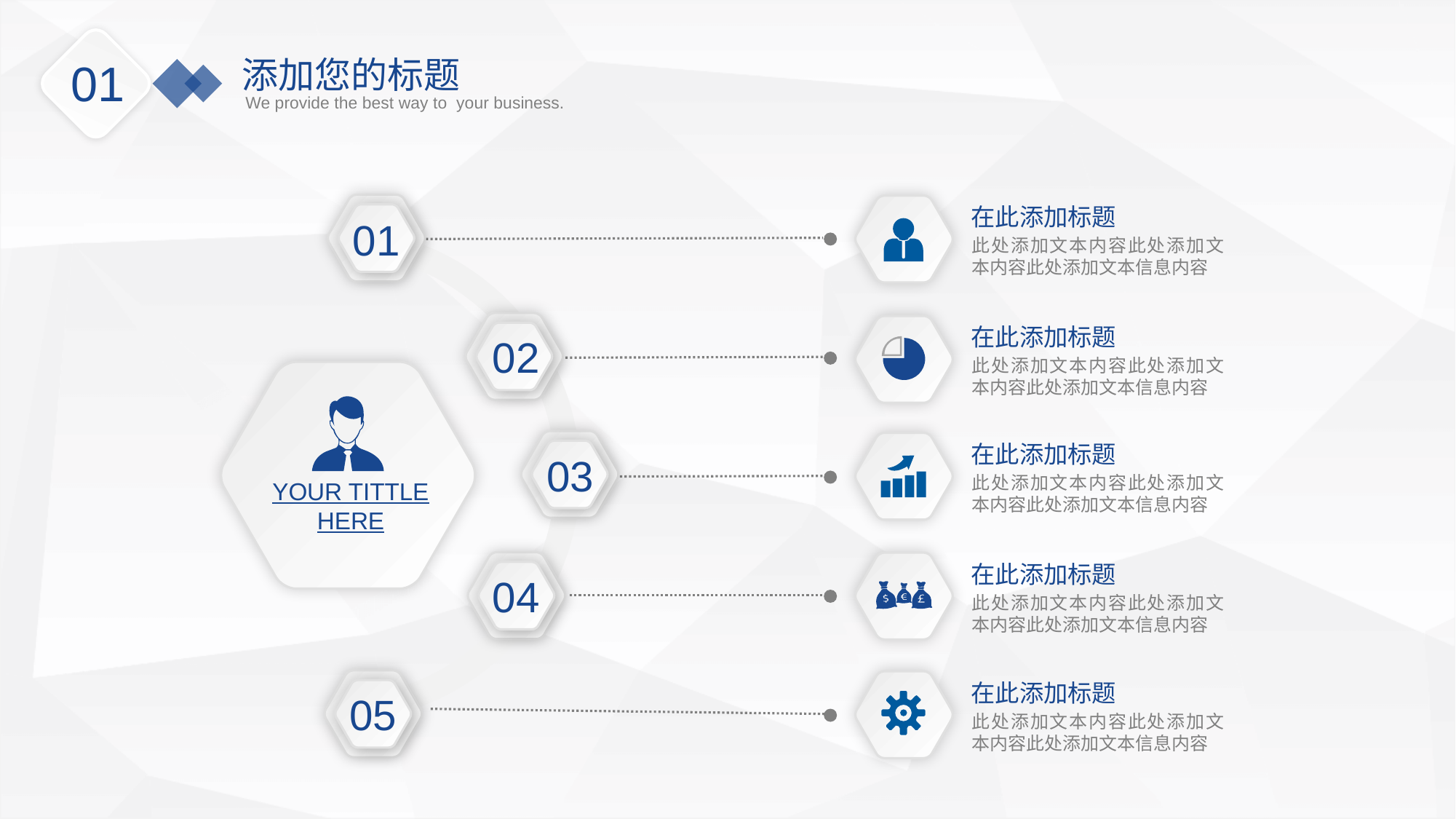

添加您的标题
We provide the best way to  your business.
01

01

02

03

YOUR TITTLE HERE

04

05

在此添加标题
此处添加文本内容此处添加文本内容此处添加文本信息内容

在此添加标题
此处添加文本内容此处添加文本内容此处添加文本信息内容

在此添加标题
此处添加文本内容此处添加文本内容此处添加文本信息内容

在此添加标题
此处添加文本内容此处添加文本内容此处添加文本信息内容

在此添加标题
此处添加文本内容此处添加文本内容此处添加文本信息内容